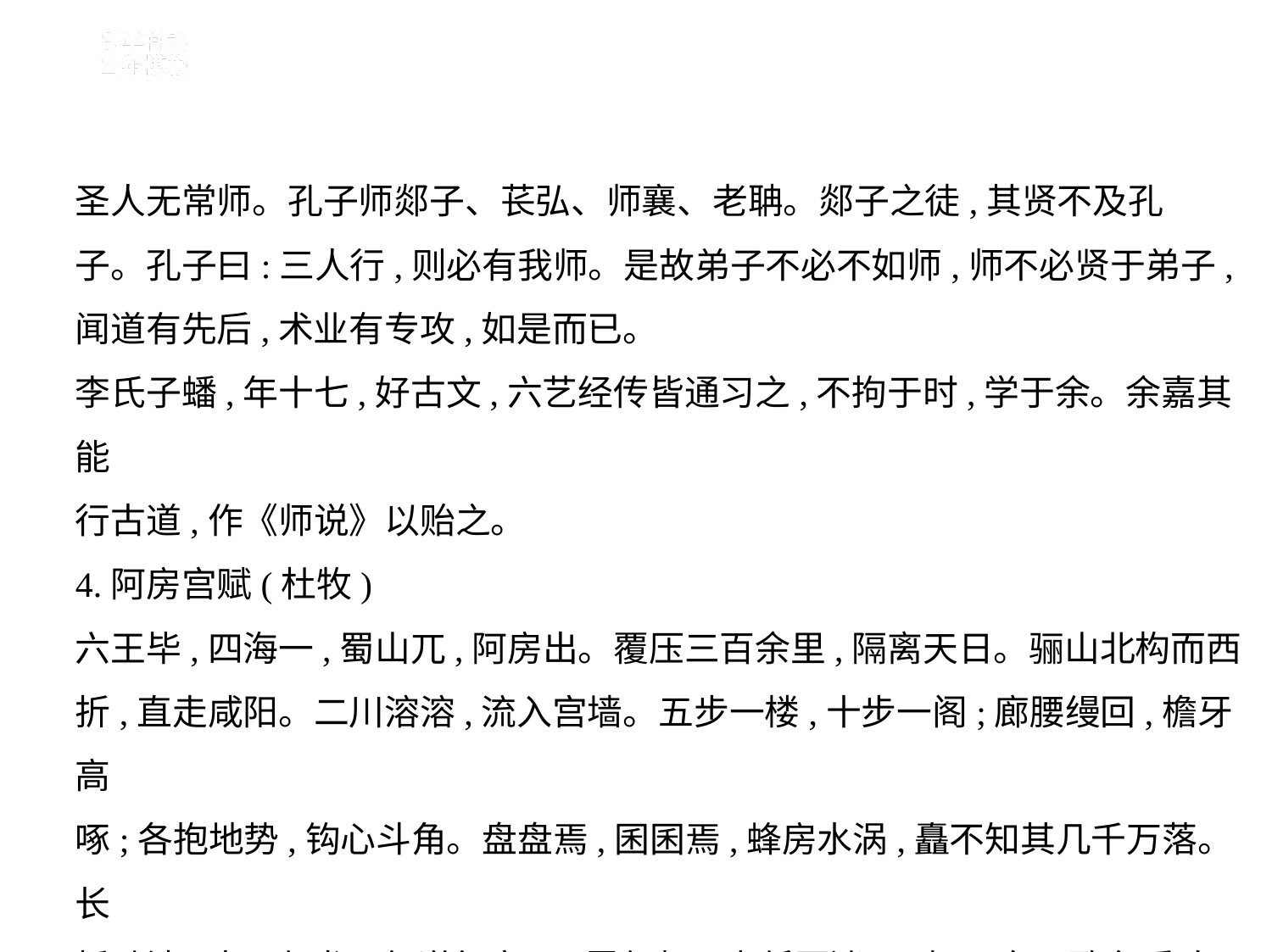

圣人无常师。孔子师郯子、苌弘、师襄、老聃。郯子之徒,其贤不及孔
子。孔子曰:三人行,则必有我师。是故弟子不必不如师,师不必贤于弟子,
闻道有先后,术业有专攻,如是而已。
李氏子蟠,年十七,好古文,六艺经传皆通习之,不拘于时,学于余。余嘉其能
行古道,作《师说》以贻之。
4.阿房宫赋(杜牧)
六王毕,四海一,蜀山兀,阿房出。覆压三百余里,隔离天日。骊山北构而西
折,直走咸阳。二川溶溶,流入宫墙。五步一楼,十步一阁;廊腰缦回,檐牙高
啄;各抱地势,钩心斗角。盘盘焉,囷囷焉,蜂房水涡,矗不知其几千万落。长
桥卧波,未云何龙?复道行空,不霁何虹?高低冥迷,不知西东。歌台暖响,春
光融融;舞殿冷袖,风雨凄凄。一日之内,一宫之间,而气候不齐。